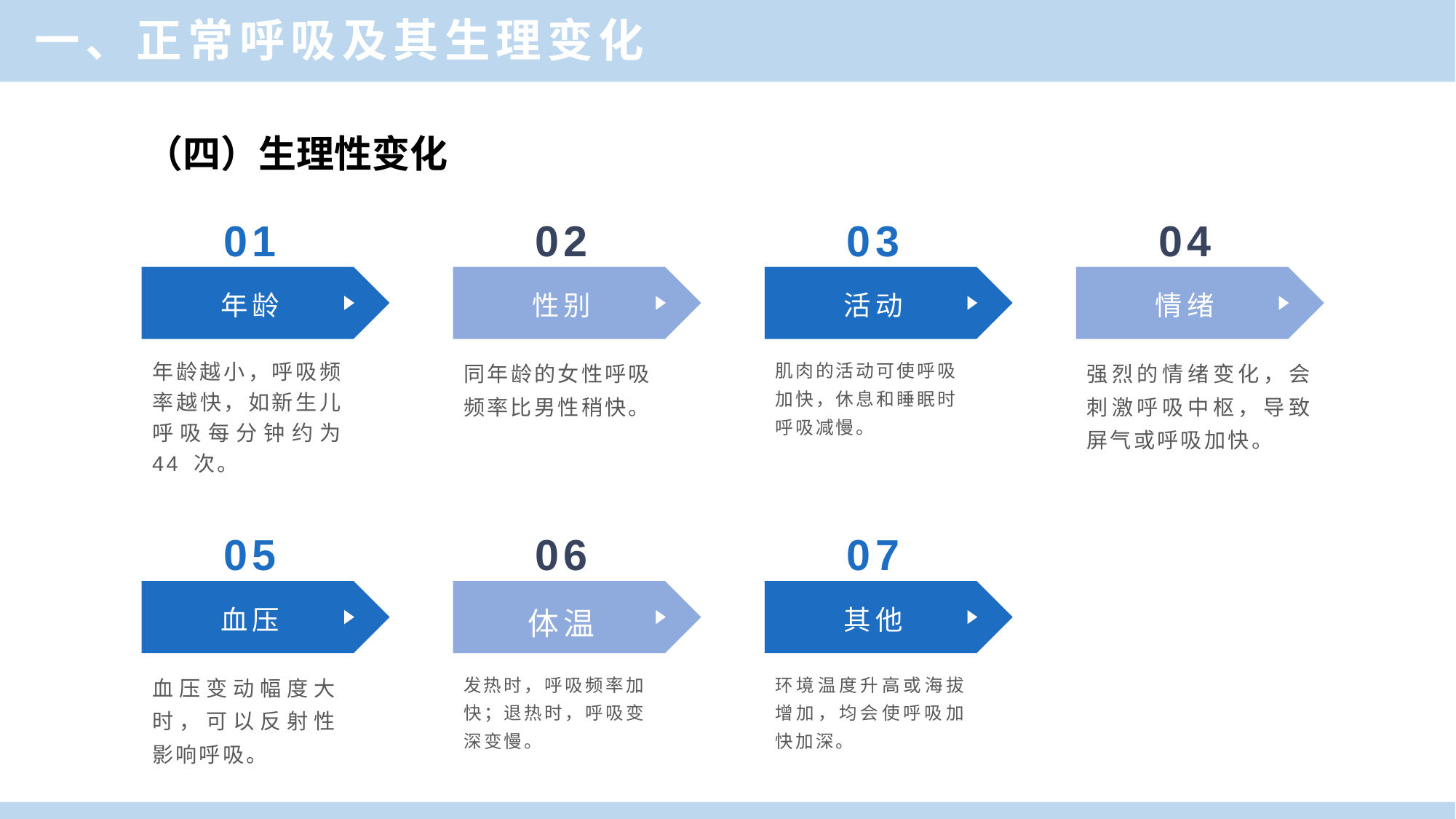

一、正常呼吸及其生理变化
（四）生理性变化
01
02
03
04

年龄
性别
活动
情绪

年龄越小，呼吸频率越快，如新生儿呼吸每分钟约为 44 次。
同年龄的女性呼吸频率比男性稍快。
肌肉的活动可使呼吸加快，休息和睡眠时呼吸减慢。
强烈的情绪变化，会刺激呼吸中枢，导致屏气或呼吸加快。
05
06
07

血压
体温
其他

血压变动幅度大时，可以反射性影响呼吸。
发热时，呼吸频率加快；退热时，呼吸变深变慢。
环境温度升高或海拔增加，均会使呼吸加快加深。